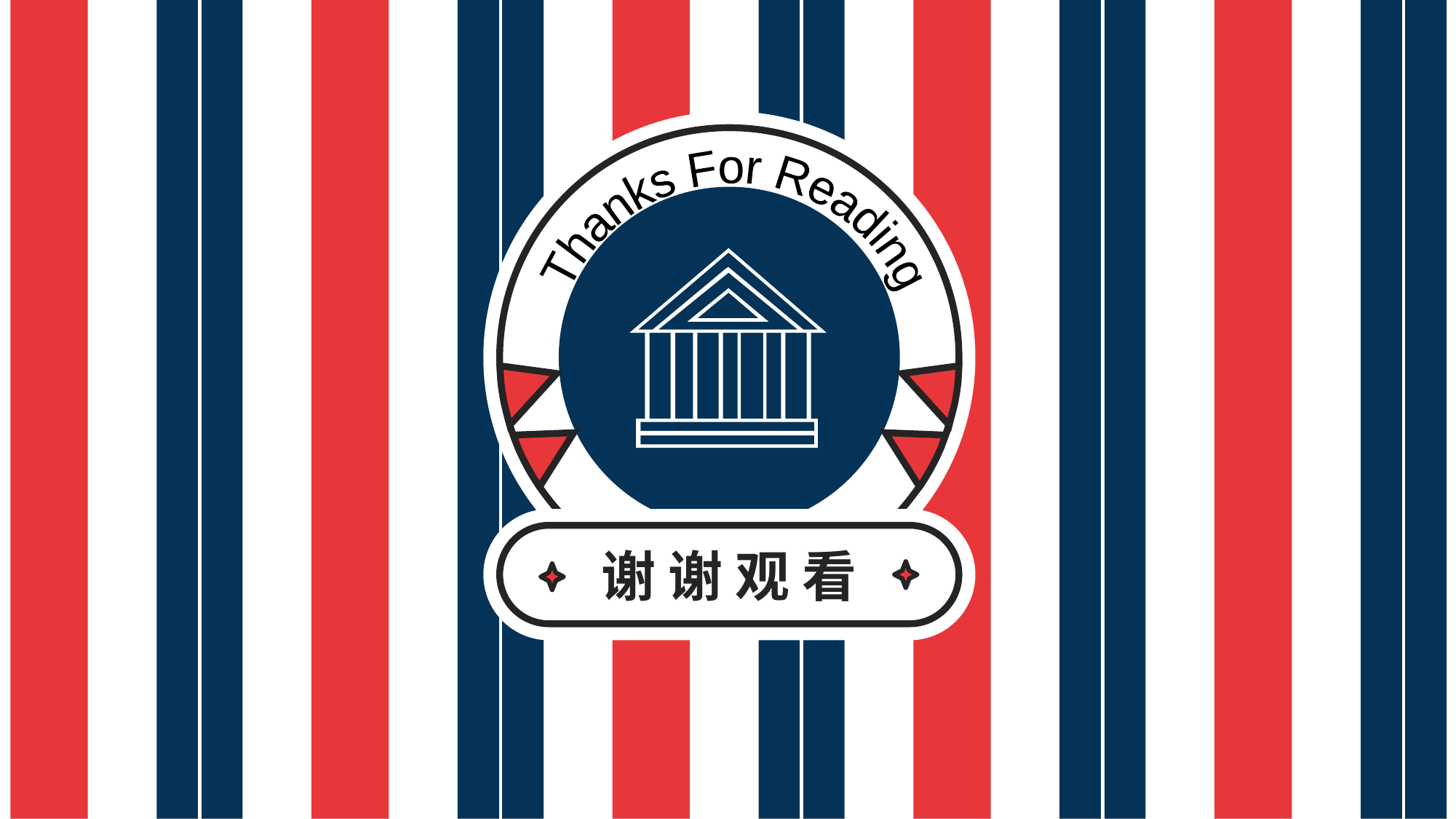

Thanks For Reading

谢 谢 观 看